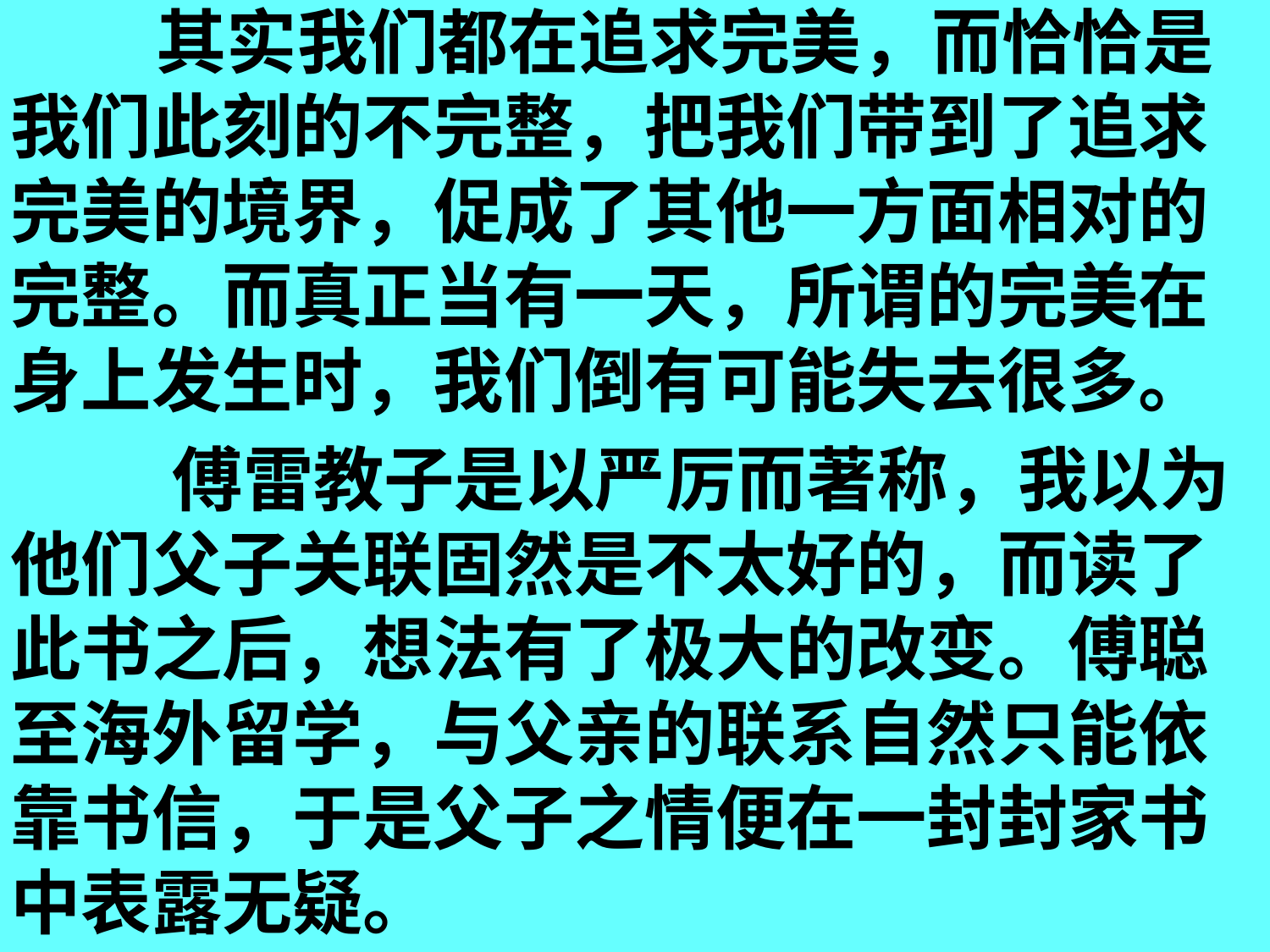

其实我们都在追求完美，而恰恰是我们此刻的不完整，把我们带到了追求完美的境界，促成了其他一方面相对的完整。而真正当有一天，所谓的完美在身上发生时，我们倒有可能失去很多。
         傅雷教子是以严厉而著称，我以为他们父子关联固然是不太好的，而读了此书之后，想法有了极大的改变。傅聪至海外留学，与父亲的联系自然只能依靠书信，于是父子之情便在一封封家书中表露无疑。